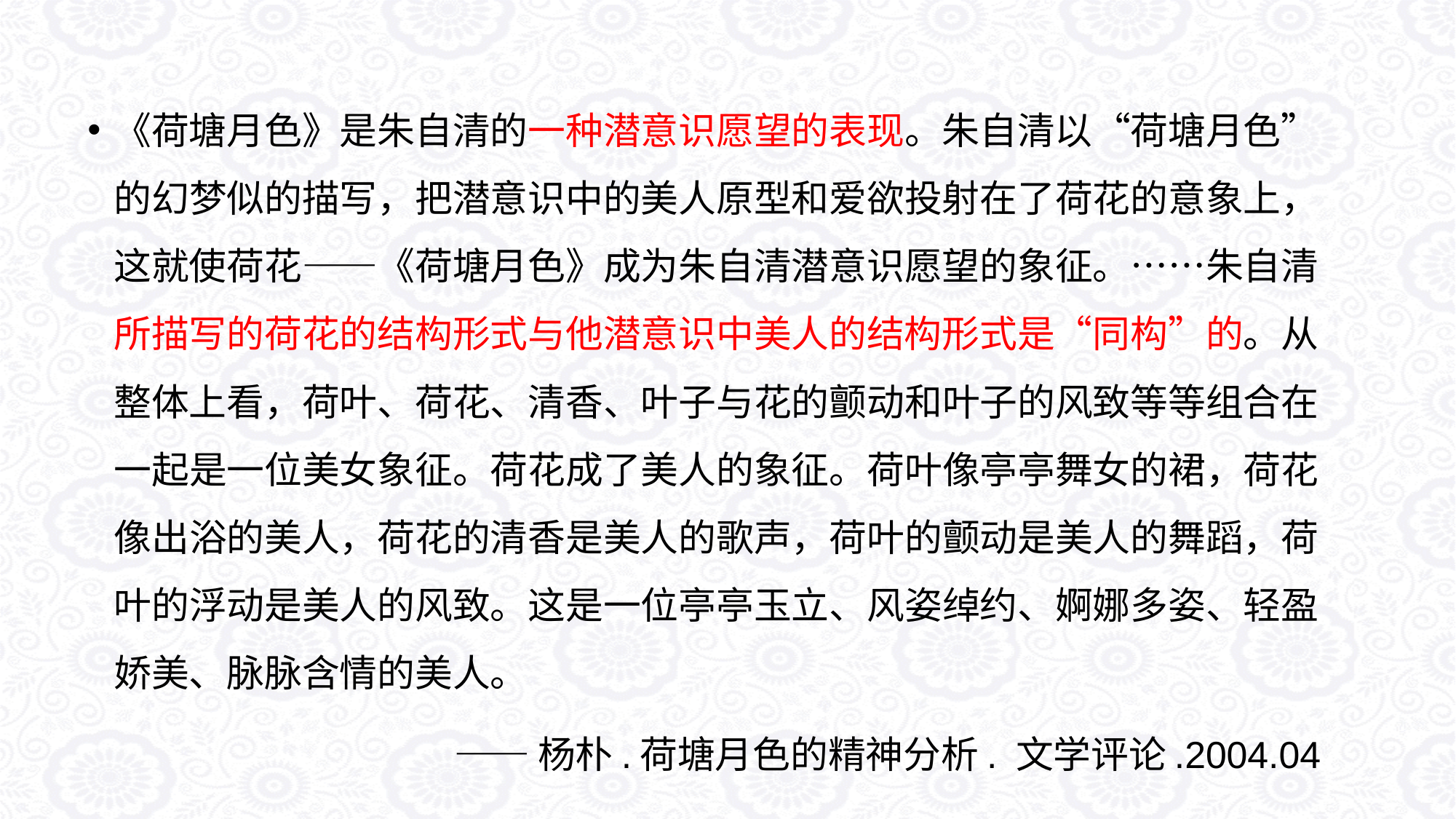

《荷塘月色》是朱自清的一种潜意识愿望的表现。朱自清以“荷塘月色”的幻梦似的描写，把潜意识中的美人原型和爱欲投射在了荷花的意象上，这就使荷花——《荷塘月色》成为朱自清潜意识愿望的象征。……朱自清所描写的荷花的结构形式与他潜意识中美人的结构形式是“同构”的。从整体上看，荷叶、荷花、清香、叶子与花的颤动和叶子的风致等等组合在一起是一位美女象征。荷花成了美人的象征。荷叶像亭亭舞女的裙，荷花像出浴的美人，荷花的清香是美人的歌声，荷叶的颤动是美人的舞蹈，荷叶的浮动是美人的风致。这是一位亭亭玉立、风姿绰约、婀娜多姿、轻盈娇美、脉脉含情的美人。
——杨朴.荷塘月色的精神分析. 文学评论.2004.04